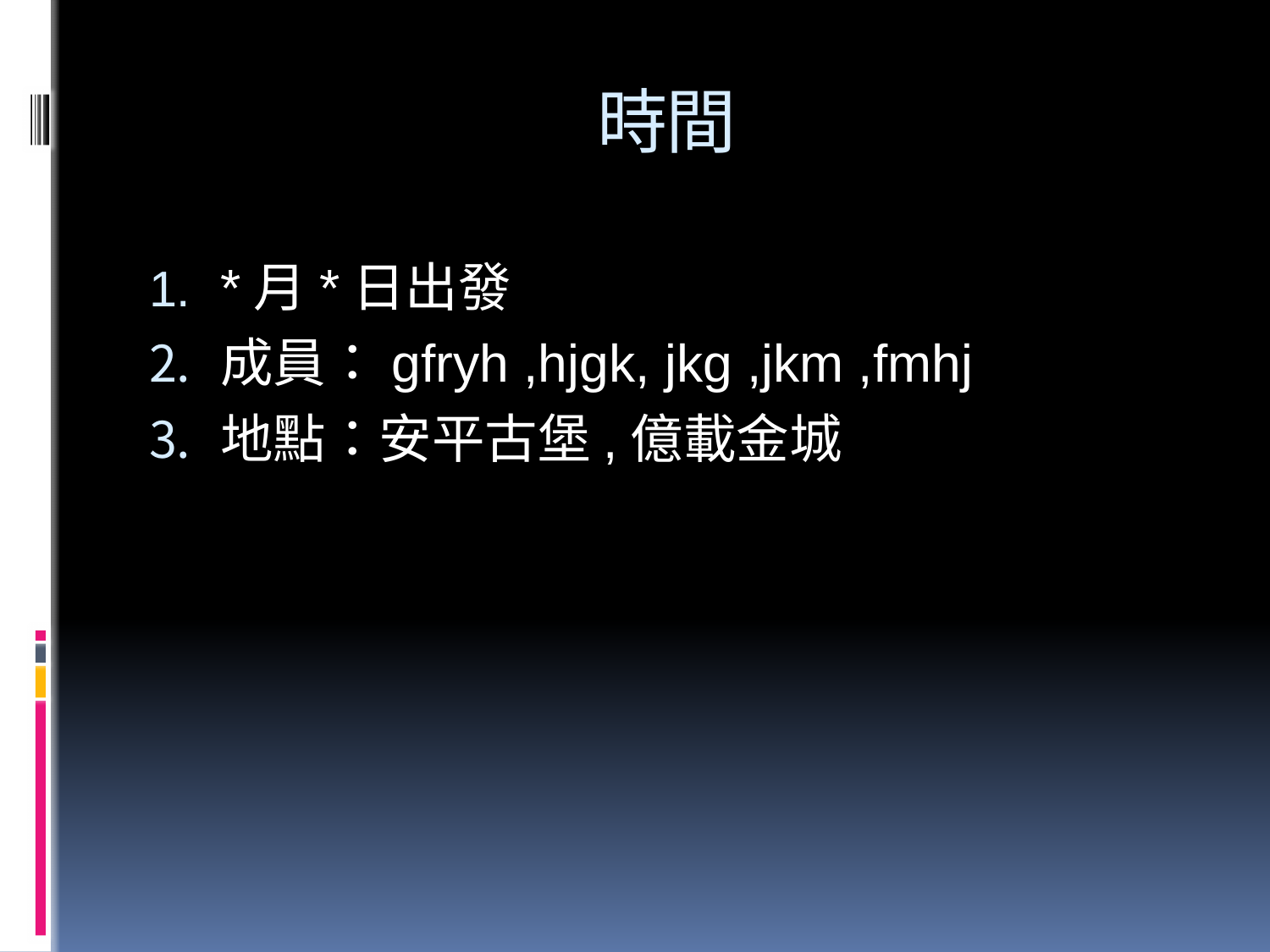

# 時間
*月*日出發
成員：gfryh ,hjgk, jkg ,jkm ,fmhj
地點：安平古堡,億載金城